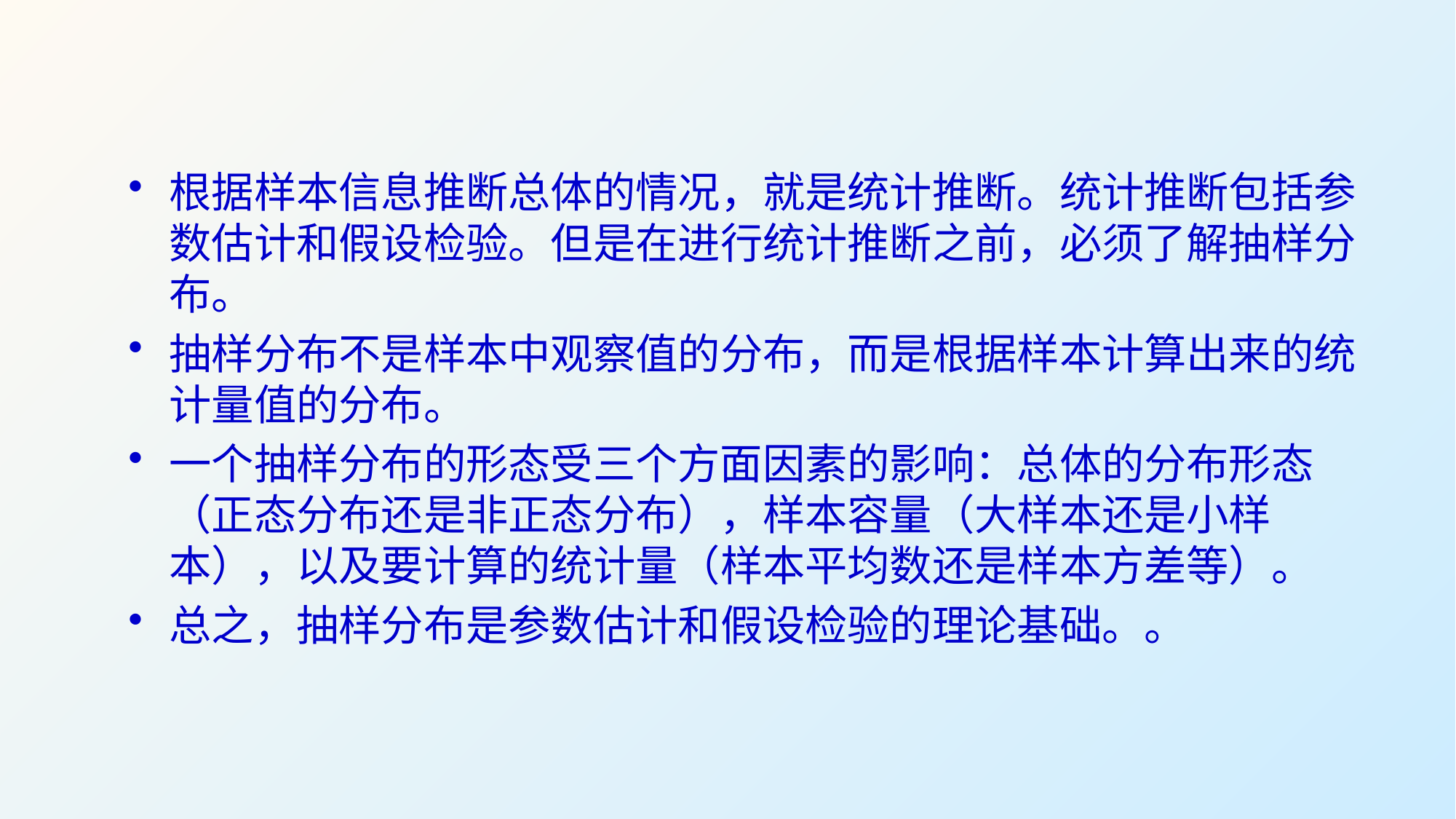

根据样本信息推断总体的情况，就是统计推断。统计推断包括参数估计和假设检验。但是在进行统计推断之前，必须了解抽样分布。
抽样分布不是样本中观察值的分布，而是根据样本计算出来的统计量值的分布。
一个抽样分布的形态受三个方面因素的影响：总体的分布形态（正态分布还是非正态分布），样本容量（大样本还是小样本），以及要计算的统计量（样本平均数还是样本方差等）。
总之，抽样分布是参数估计和假设检验的理论基础。。